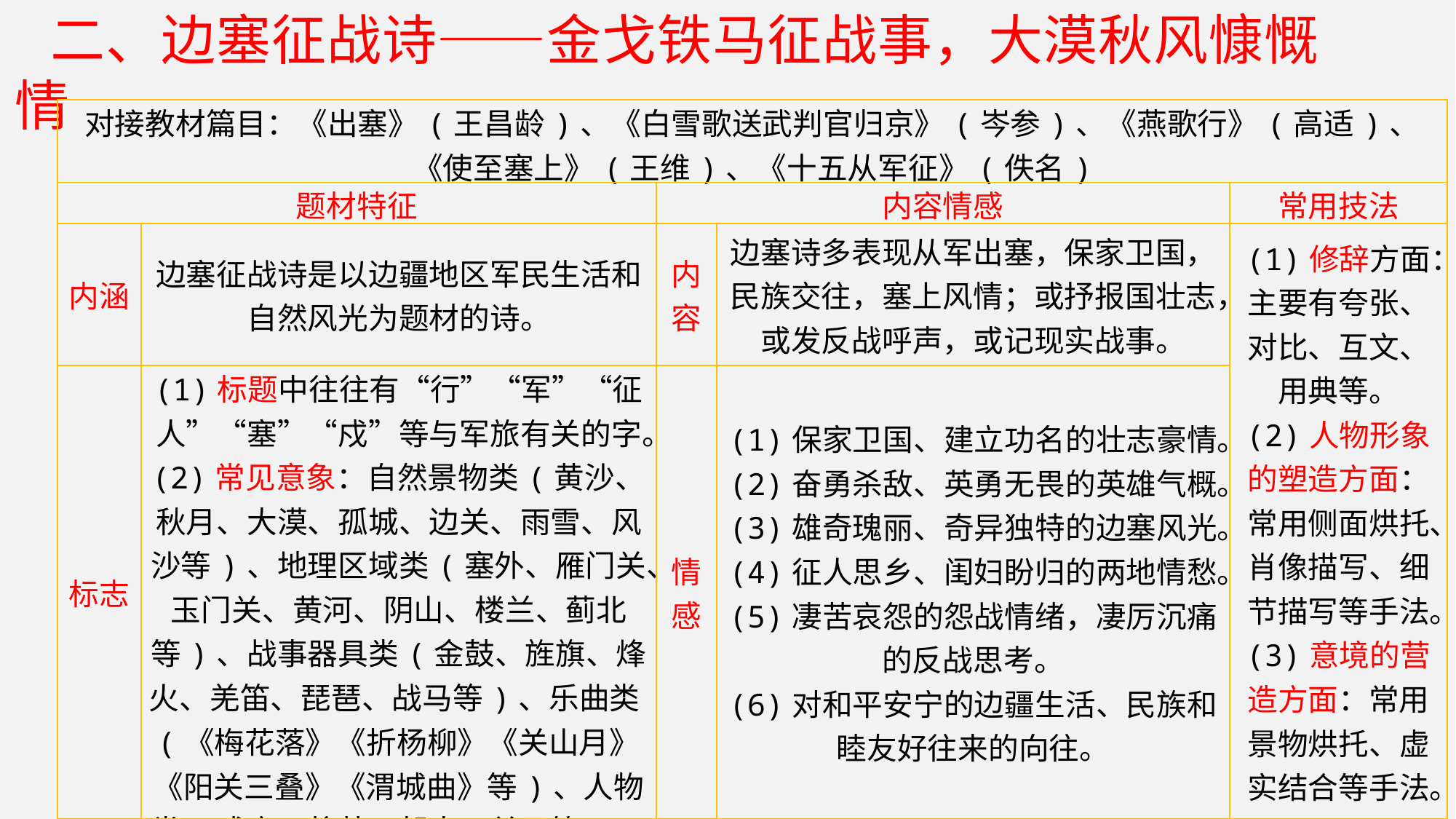

二、边塞征战诗——金戈铁马征战事，大漠秋风慷慨情
| 对接教材篇目：《出塞》(王昌龄)、《白雪歌送武判官归京》(岑参)、《燕歌行》(高适)、《使至塞上》(王维)、《十五从军征》(佚名) |  |  |  |  |
| --- | --- | --- | --- | --- |
| 题材特征 |  | 内容情感 |  | 常用技法 |
| 内涵 | 边塞征战诗是以边疆地区军民生活和自然风光为题材的诗。 | 内容 | 边塞诗多表现从军出塞，保家卫国，民族交往，塞上风情；或抒报国壮志，或发反战呼声，或记现实战事。 | (1)修辞方面：主要有夸张、对比、互文、用典等。 (2)人物形象的塑造方面：常用侧面烘托、肖像描写、细节描写等手法。 (3)意境的营造方面：常用景物烘托、虚实结合等手法。 |
| 标志 | (1)标题中往往有“行”“军”“征人”“塞”“戍”等与军旅有关的字。 (2)常见意象：自然景物类(黄沙、秋月、大漠、孤城、边关、雨雪、风沙等)、地理区域类(塞外、雁门关、玉门关、黄河、阴山、楼兰、蓟北等)、战事器具类(金鼓、旌旗、烽火、羌笛、琵琶、战马等)、乐曲类(《梅花落》《折杨柳》《关山月》《阳关三叠》《渭城曲》等)、人物类(戍卒、将帅、胡人、单于等)。 | 情感 | (1)保家卫国、建立功名的壮志豪情。 (2)奋勇杀敌、英勇无畏的英雄气概。 (3)雄奇瑰丽、奇异独特的边塞风光。 (4)征人思乡、闺妇盼归的两地情愁。 (5)凄苦哀怨的怨战情绪，凄厉沉痛的反战思考。 (6)对和平安宁的边疆生活、民族和睦友好往来的向往。 |  |